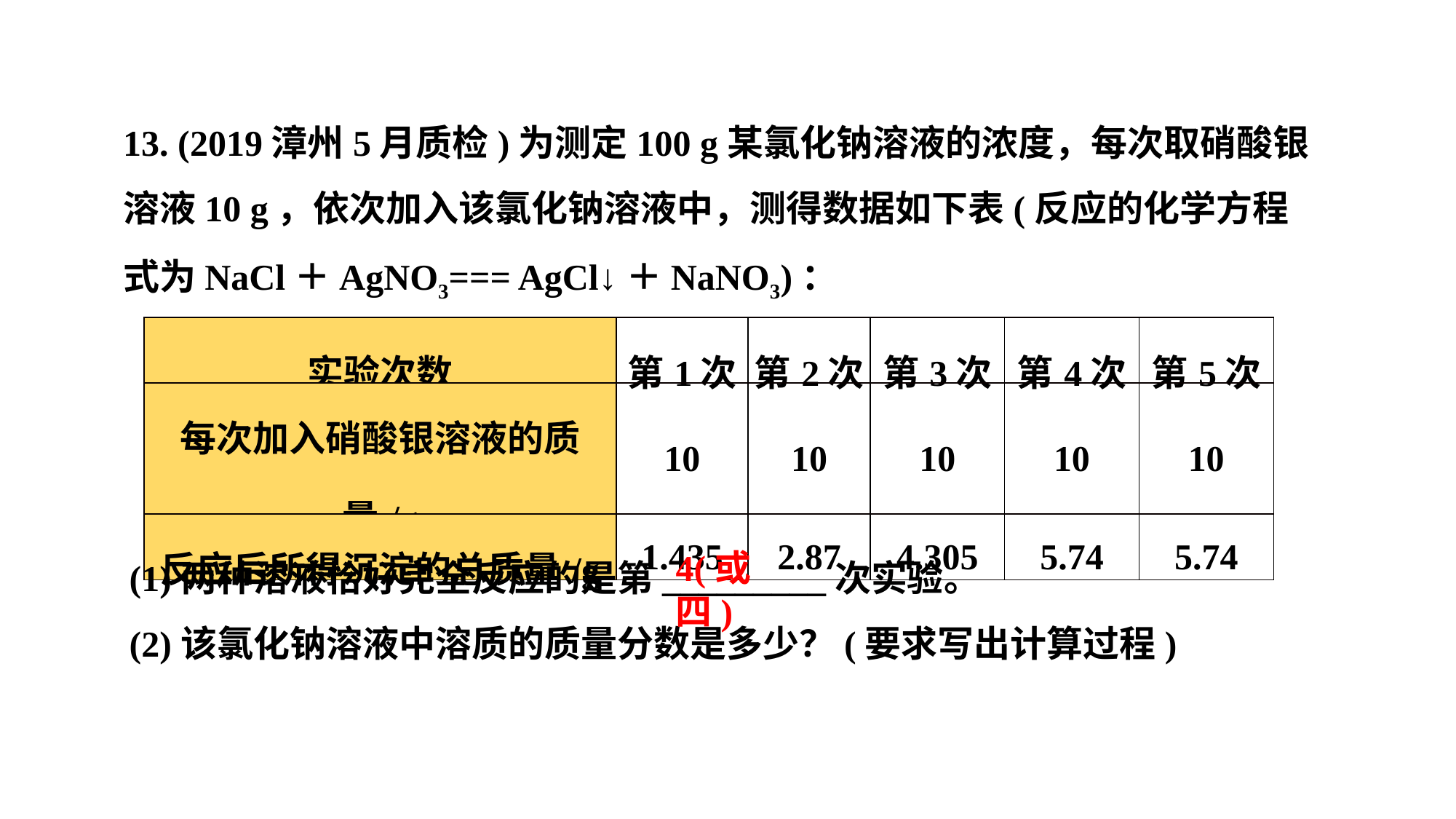

13. (2019漳州5月质检)为测定100 g某氯化钠溶液的浓度，每次取硝酸银溶液10 g，依次加入该氯化钠溶液中，测得数据如下表(反应的化学方程式为NaCl＋AgNO3=== AgCl↓＋NaNO3)：
| 实验次数 | 第1次 | 第2次 | 第3次 | 第4次 | 第5次 |
| --- | --- | --- | --- | --- | --- |
| 每次加入硝酸银溶液的质量/g | 10 | 10 | 10 | 10 | 10 |
| 反应后所得沉淀的总质量/g | 1.435 | 2.87 | 4.305 | 5.74 | 5.74 |
(1)两种溶液恰好完全反应的是第_________次实验。
(2)该氯化钠溶液中溶质的质量分数是多少？(要求写出计算过程)
4(或四)